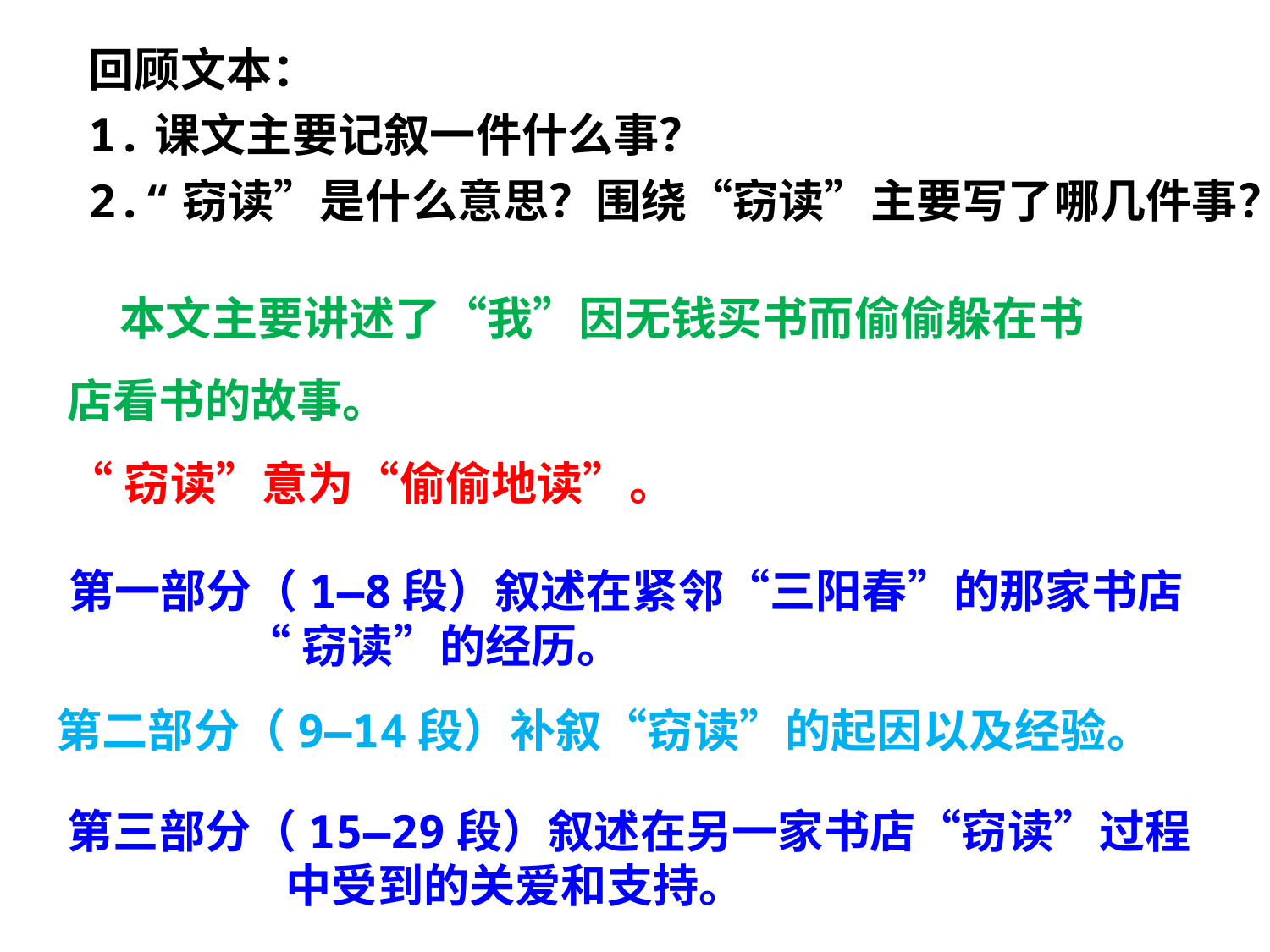

回顾文本：
1.课文主要记叙一件什么事？
2.“窃读”是什么意思？围绕“窃读”主要写了哪几件事？
    本文主要讲述了“我”因无钱买书而偷偷躲在书店看书的故事。
“窃读”意为“偷偷地读”。
第一部分（1—8段）叙述在紧邻“三阳春”的那家书店
                 “窃读”的经历。
第二部分（9—14段）补叙“窃读”的起因以及经验。
第三部分（15—29段）叙述在另一家书店“窃读”过程
                    中受到的关爱和支持。